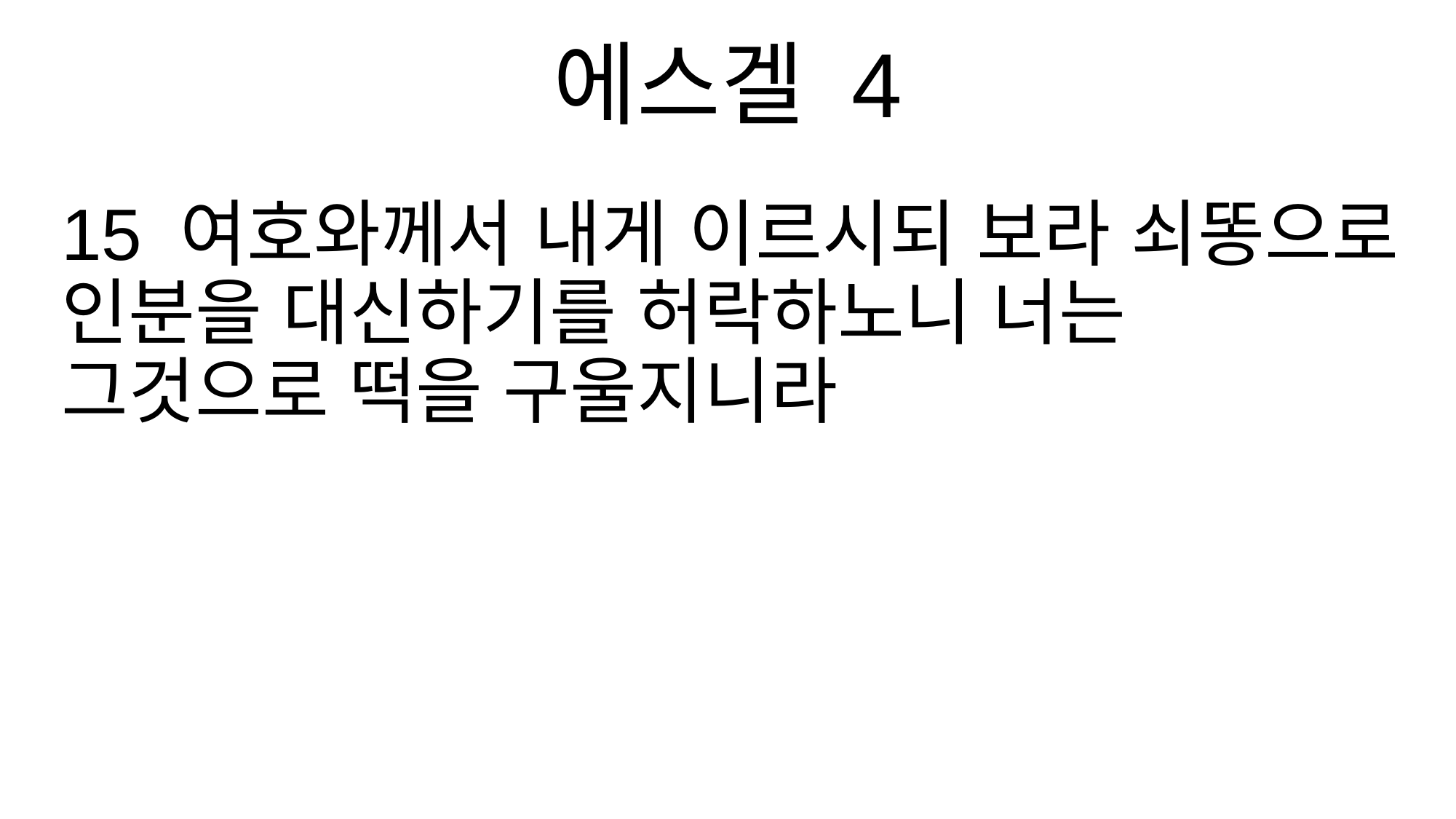

에스겔 4
15 여호와께서 내게 이르시되 보라 쇠똥으로 인분을 대신하기를 허락하노니 너는 그것으로 떡을 구울지니라